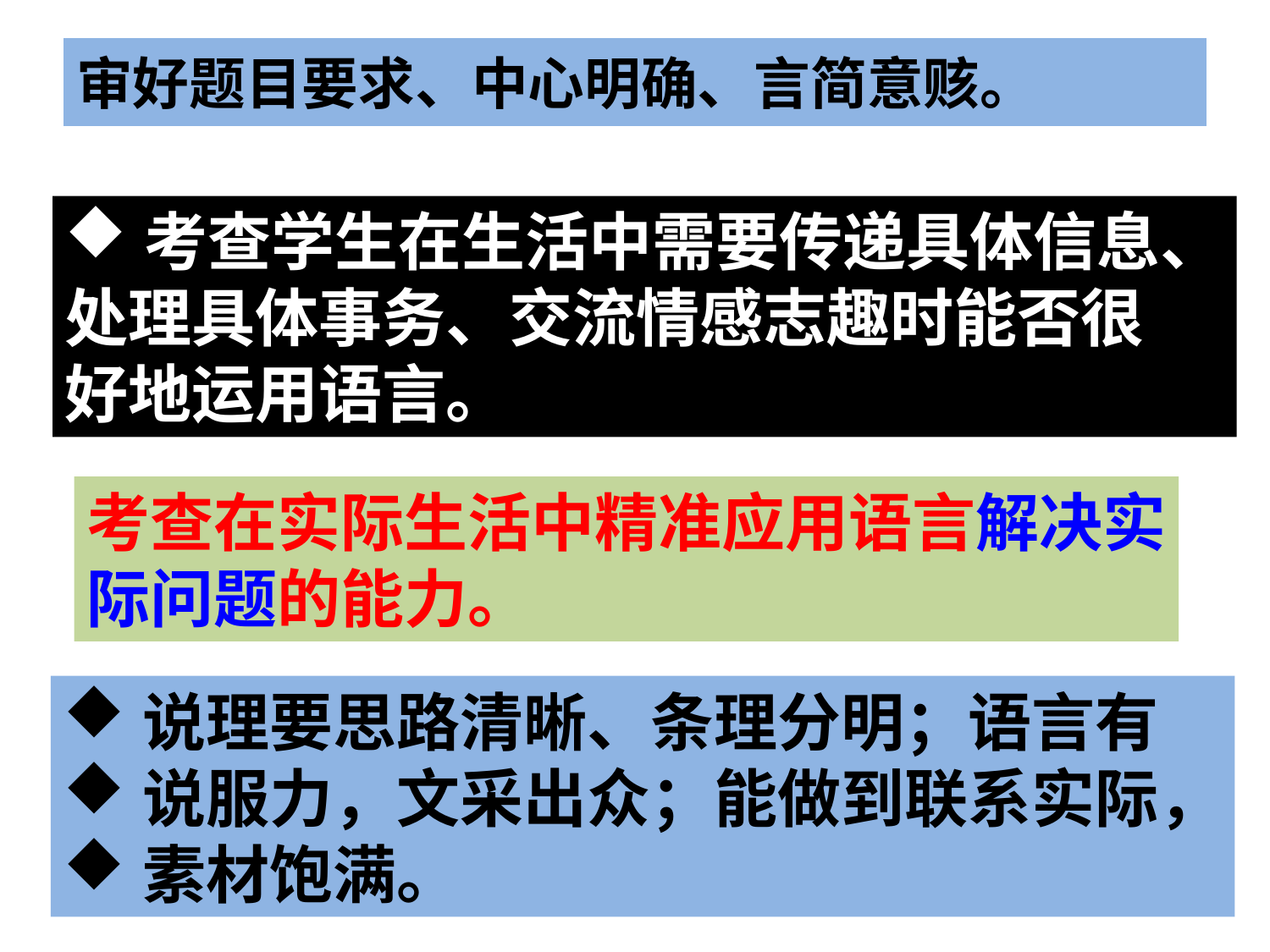

# 审好题目要求、中心明确、言简意赅。

考查学生在生活中需要传递具体信息、
处理具体事务、交流情感志趣时能否很
好地运用语言。
考查在实际生活中精准应用语言解决实
际问题的能力。
说理要思路清晰、条理分明；语言有
说服力，文采出众；能做到联系实际，
素材饱满。